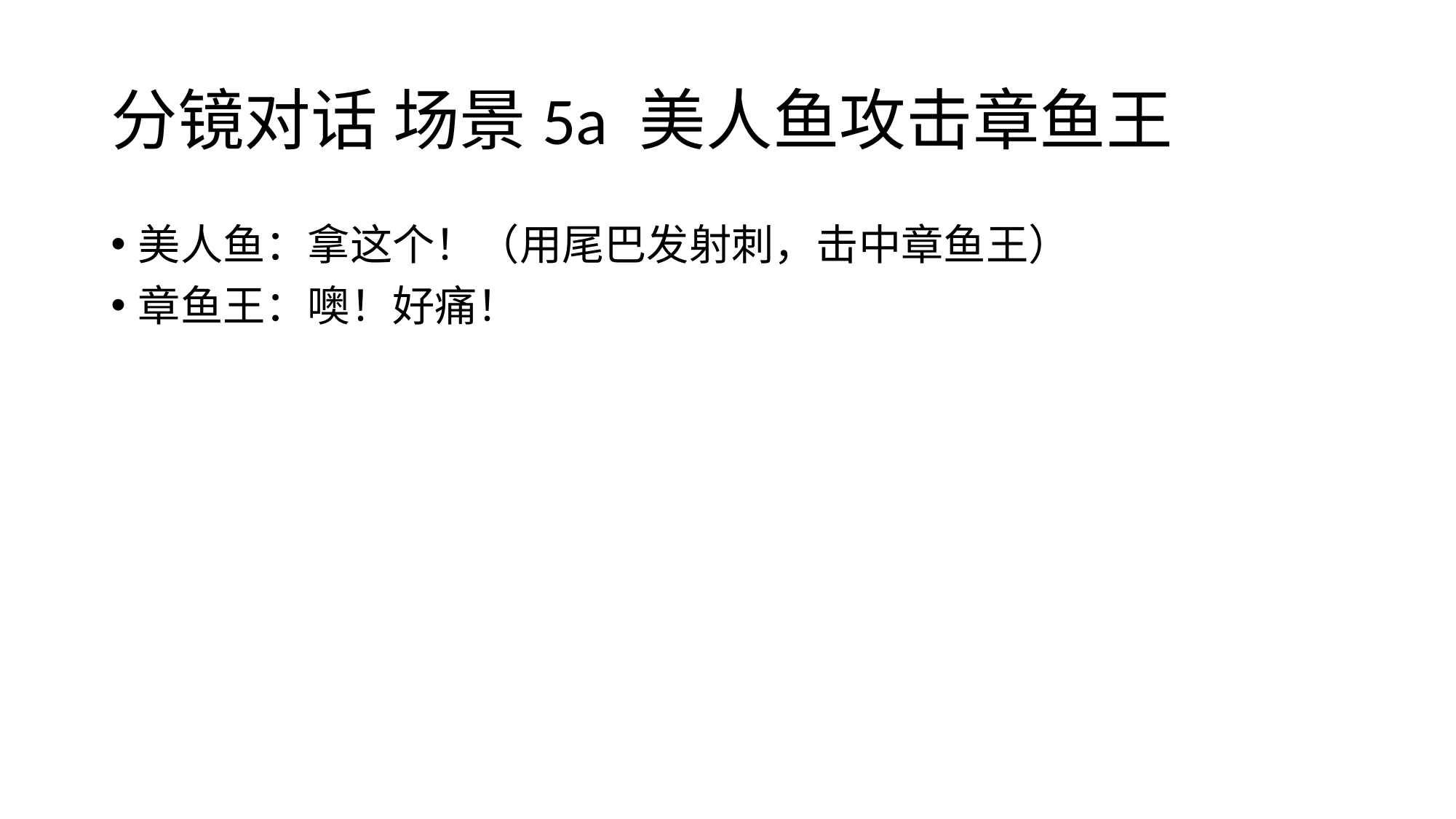

# 分镜对话 场景5a 美人鱼攻击章鱼王
美人鱼：拿这个！（用尾巴发射刺，击中章鱼王）
章鱼王：噢！好痛！